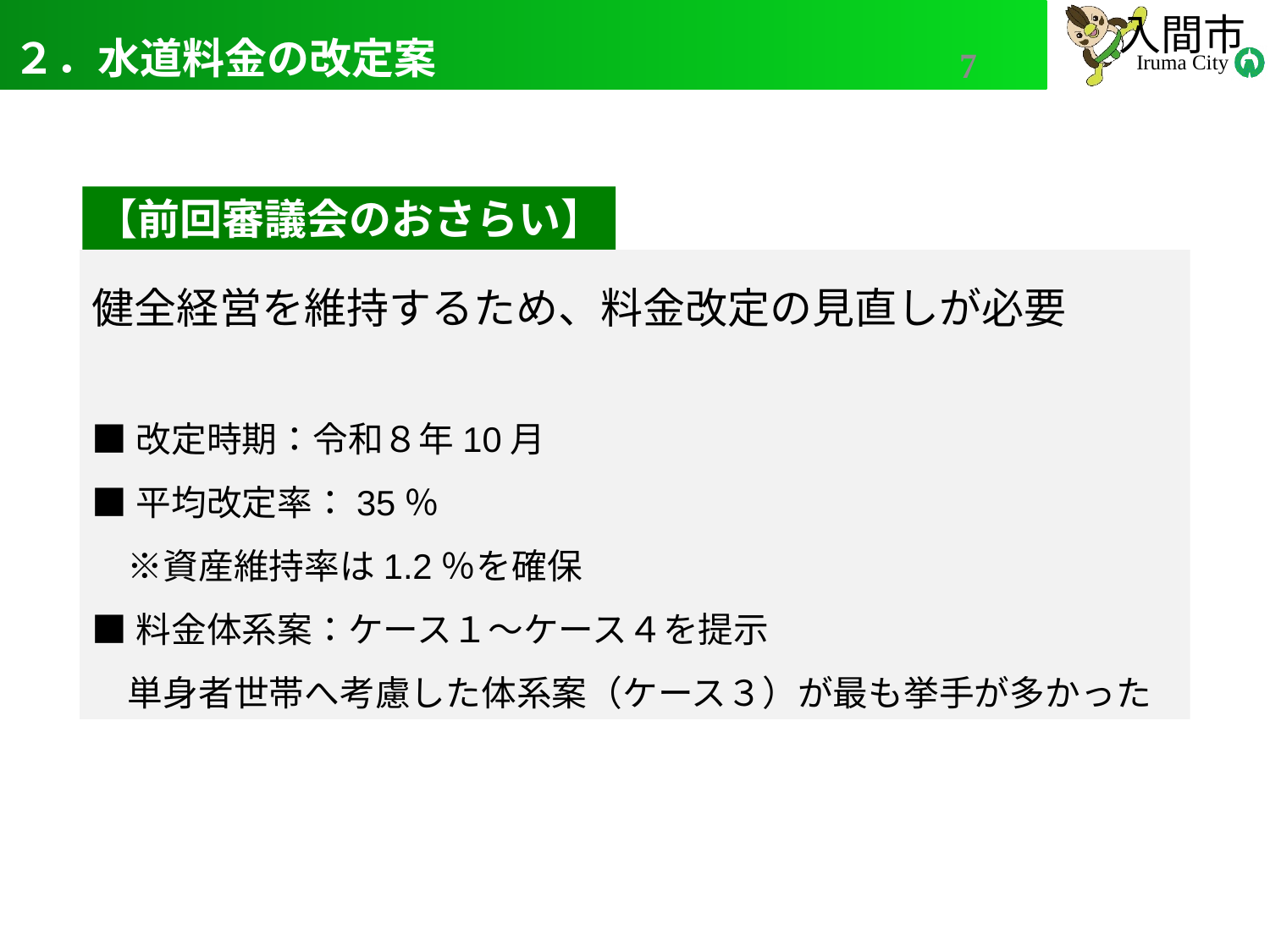

# ２．水道料金の改定案
7
【前回審議会のおさらい】
健全経営を維持するため、料金改定の見直しが必要

■改定時期：令和８年10月
■平均改定率：35％
　※資産維持率は1.2％を確保
■料金体系案：ケース１～ケース４を提示
　単身者世帯へ考慮した体系案（ケース３）が最も挙手が多かった